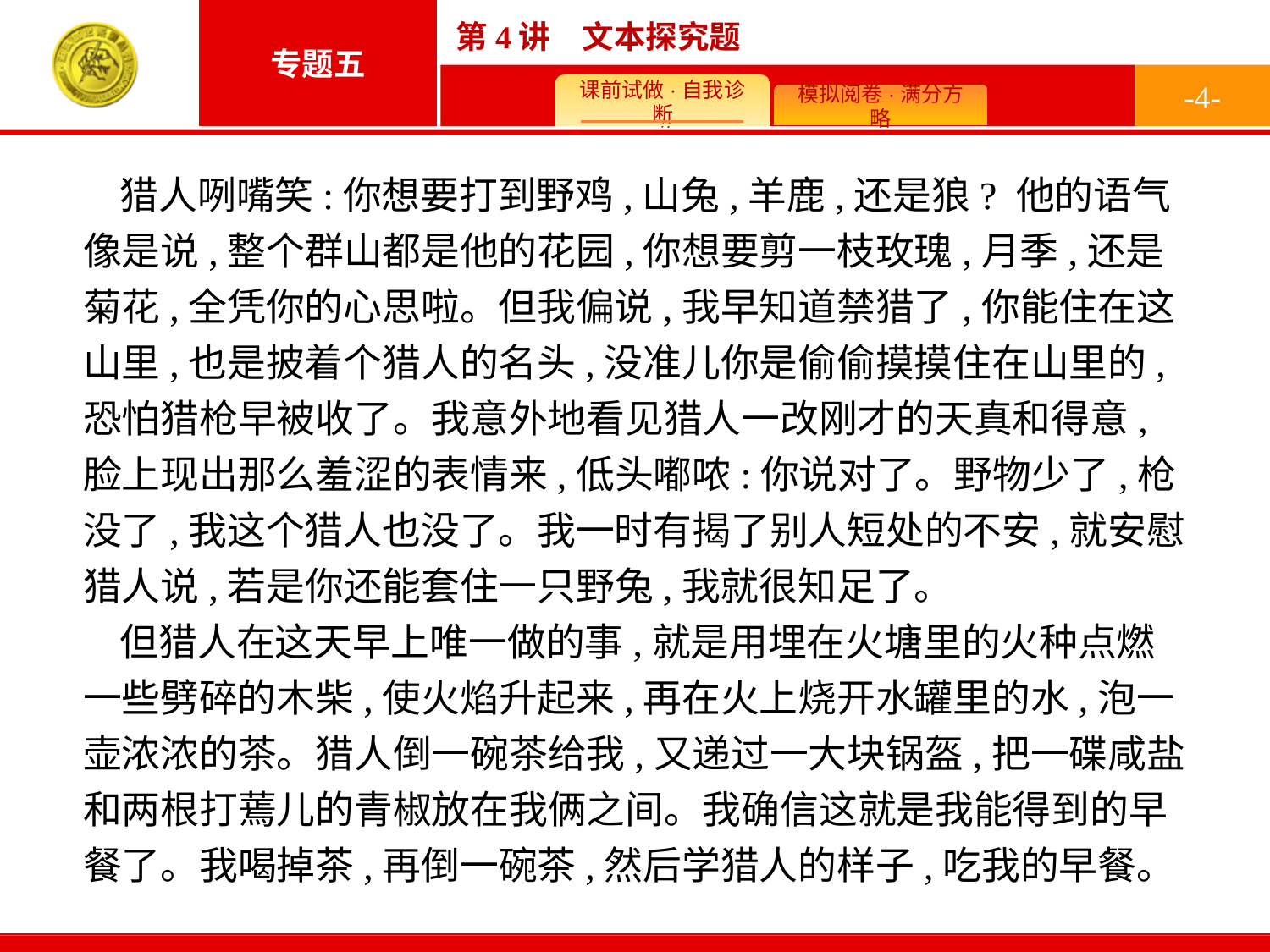

-4-
猎人咧嘴笑:你想要打到野鸡,山兔,羊鹿,还是狼? 他的语气像是说,整个群山都是他的花园,你想要剪一枝玫瑰,月季,还是菊花,全凭你的心思啦。但我偏说,我早知道禁猎了,你能住在这山里,也是披着个猎人的名头,没准儿你是偷偷摸摸住在山里的,恐怕猎枪早被收了。我意外地看见猎人一改刚才的天真和得意,脸上现出那么羞涩的表情来,低头嘟哝:你说对了。野物少了,枪没了,我这个猎人也没了。我一时有揭了别人短处的不安,就安慰猎人说,若是你还能套住一只野兔,我就很知足了。
但猎人在这天早上唯一做的事,就是用埋在火塘里的火种点燃一些劈碎的木柴,使火焰升起来,再在火上烧开水罐里的水,泡一壶浓浓的茶。猎人倒一碗茶给我,又递过一大块锅盔,把一碟咸盐和两根打蔫儿的青椒放在我俩之间。我确信这就是我能得到的早餐了。我喝掉茶,再倒一碗茶,然后学猎人的样子,吃我的早餐。